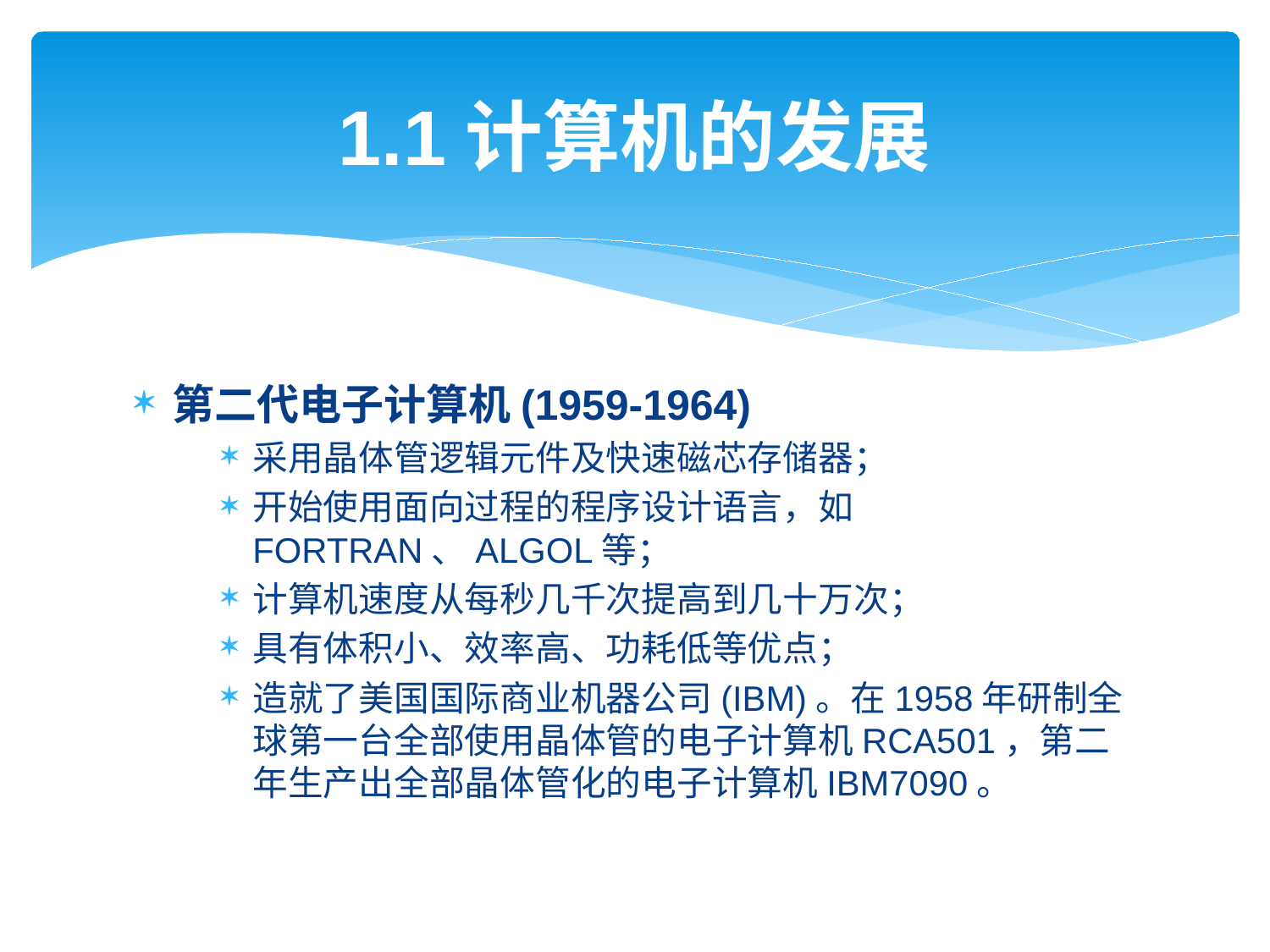

# 1.1计算机的发展
第二代电子计算机(1959-1964)
采用晶体管逻辑元件及快速磁芯存储器；
开始使用面向过程的程序设计语言，如FORTRAN、ALGOL等；
计算机速度从每秒几千次提高到几十万次；
具有体积小、效率高、功耗低等优点；
造就了美国国际商业机器公司(IBM)。在1958年研制全球第一台全部使用晶体管的电子计算机RCA501，第二年生产出全部晶体管化的电子计算机IBM7090。